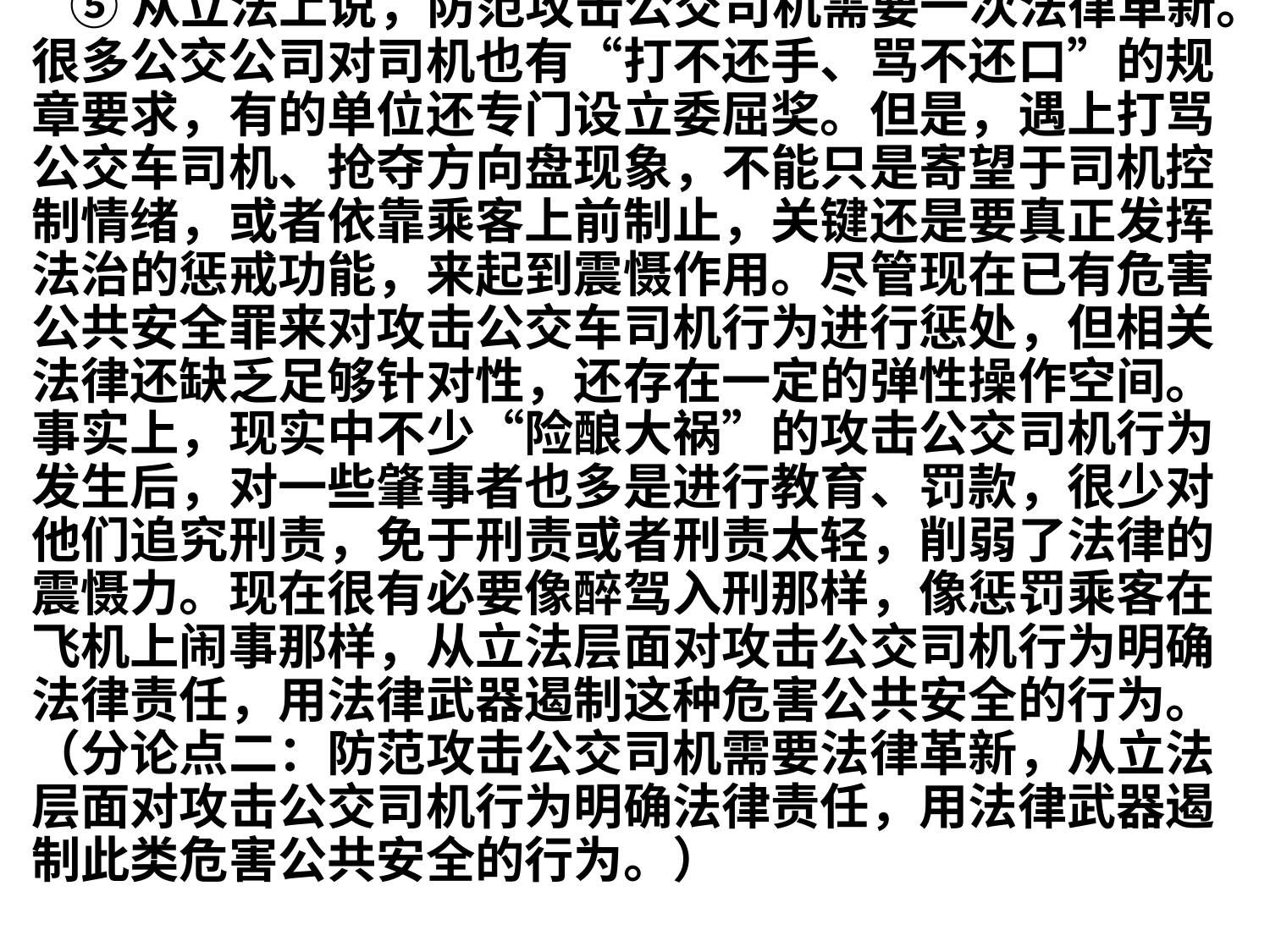

⑤从立法上说，防范攻击公交司机需要一次法律革新。很多公交公司对司机也有“打不还手、骂不还口”的规章要求，有的单位还专门设立委屈奖。但是，遇上打骂公交车司机、抢夺方向盘现象，不能只是寄望于司机控制情绪，或者依靠乘客上前制止，关键还是要真正发挥法治的惩戒功能，来起到震慑作用。尽管现在已有危害公共安全罪来对攻击公交车司机行为进行惩处，但相关法律还缺乏足够针对性，还存在一定的弹性操作空间。事实上，现实中不少“险酿大祸”的攻击公交司机行为发生后，对一些肇事者也多是进行教育、罚款，很少对他们追究刑责，免于刑责或者刑责太轻，削弱了法律的震慑力。现在很有必要像醉驾入刑那样，像惩罚乘客在飞机上闹事那样，从立法层面对攻击公交司机行为明确法律责任，用法律武器遏制这种危害公共安全的行为。（分论点二：防范攻击公交司机需要法律革新，从立法层面对攻击公交司机行为明确法律责任，用法律武器遏制此类危害公共安全的行为。）